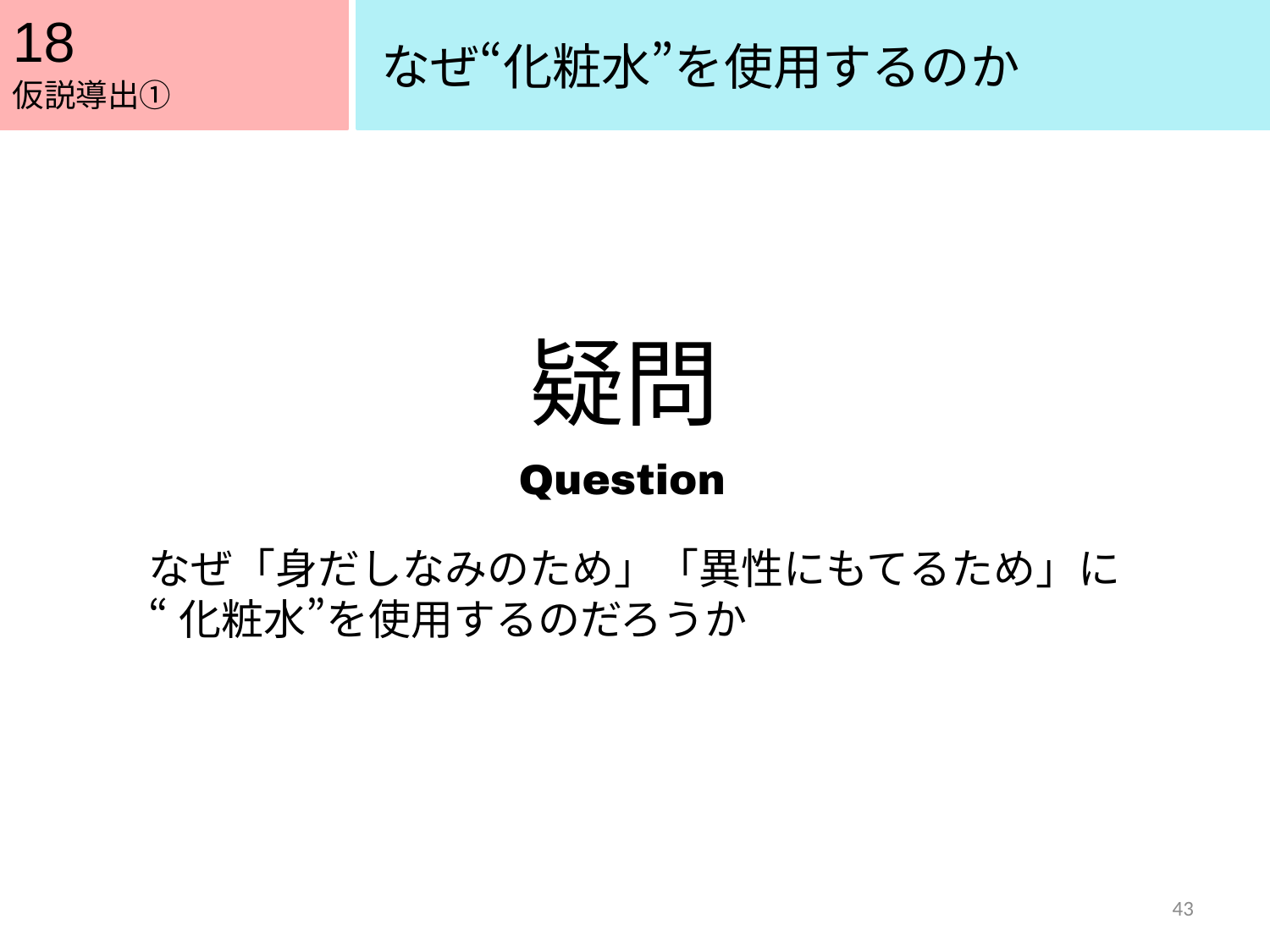

18

なぜ“化粧水”を使用するのか
仮説導出①
疑問
Question
なぜ「身だしなみのため」「異性にもてるため」に
“化粧水”を使用するのだろうか
43